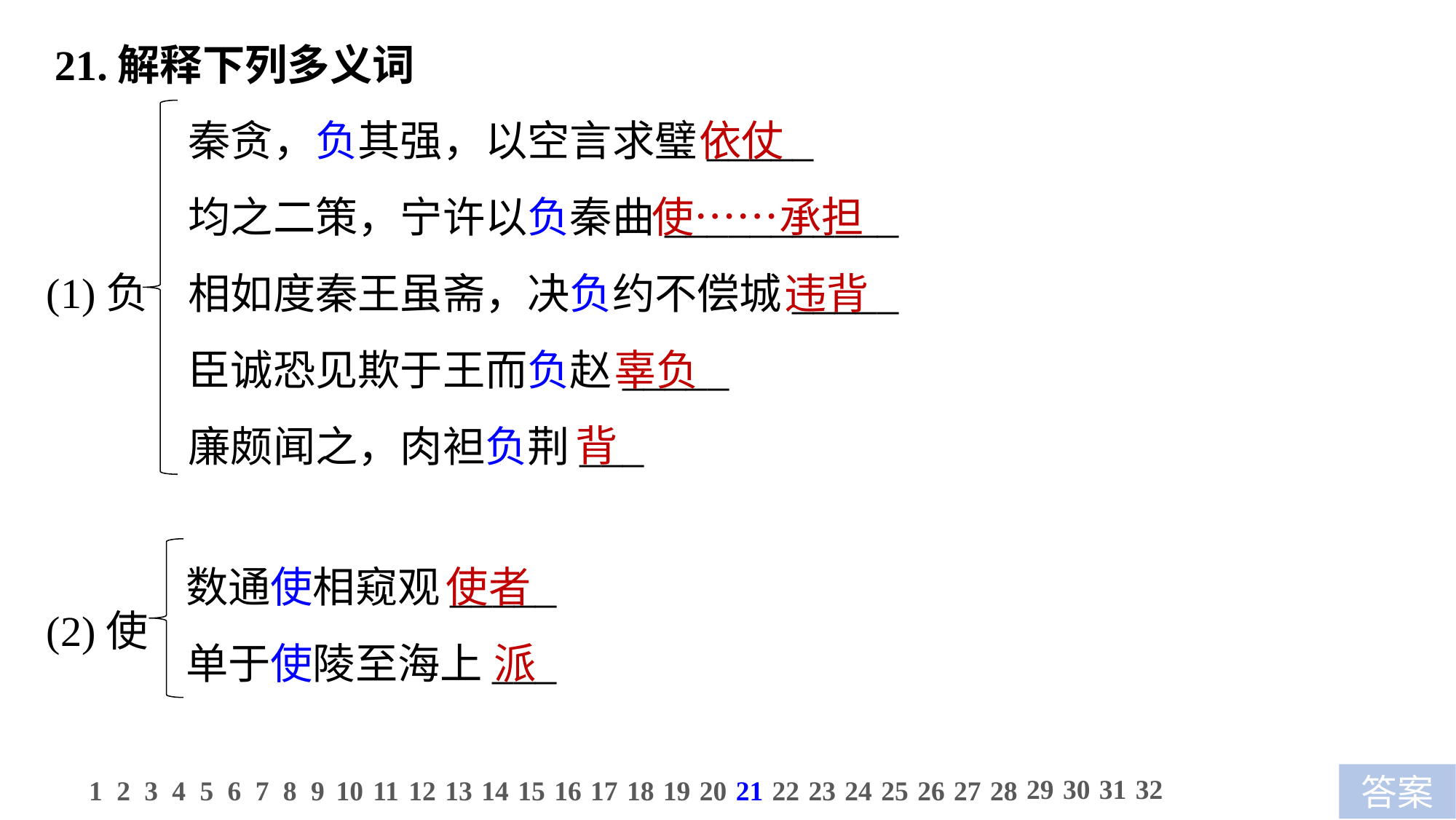

21.解释下列多义词
            依仗
       使……承担
                     违背
   辜负
背
秦贪，负其强，以空言求璧_____
均之二策，宁许以负秦曲___________
相如度秦王虽斋，决负约不偿城_____
臣诚恐见欺于王而负赵_____
廉颇闻之，肉袒负荆___

(1)负
数通使相窥观_____
单于使陵至海上___
使者
    派

(2)使
29
30
31
32
1
2
3
4
5
6
7
8
9
10
11
12
13
14
15
16
17
18
19
20
21
22
23
24
25
26
27
28
答案